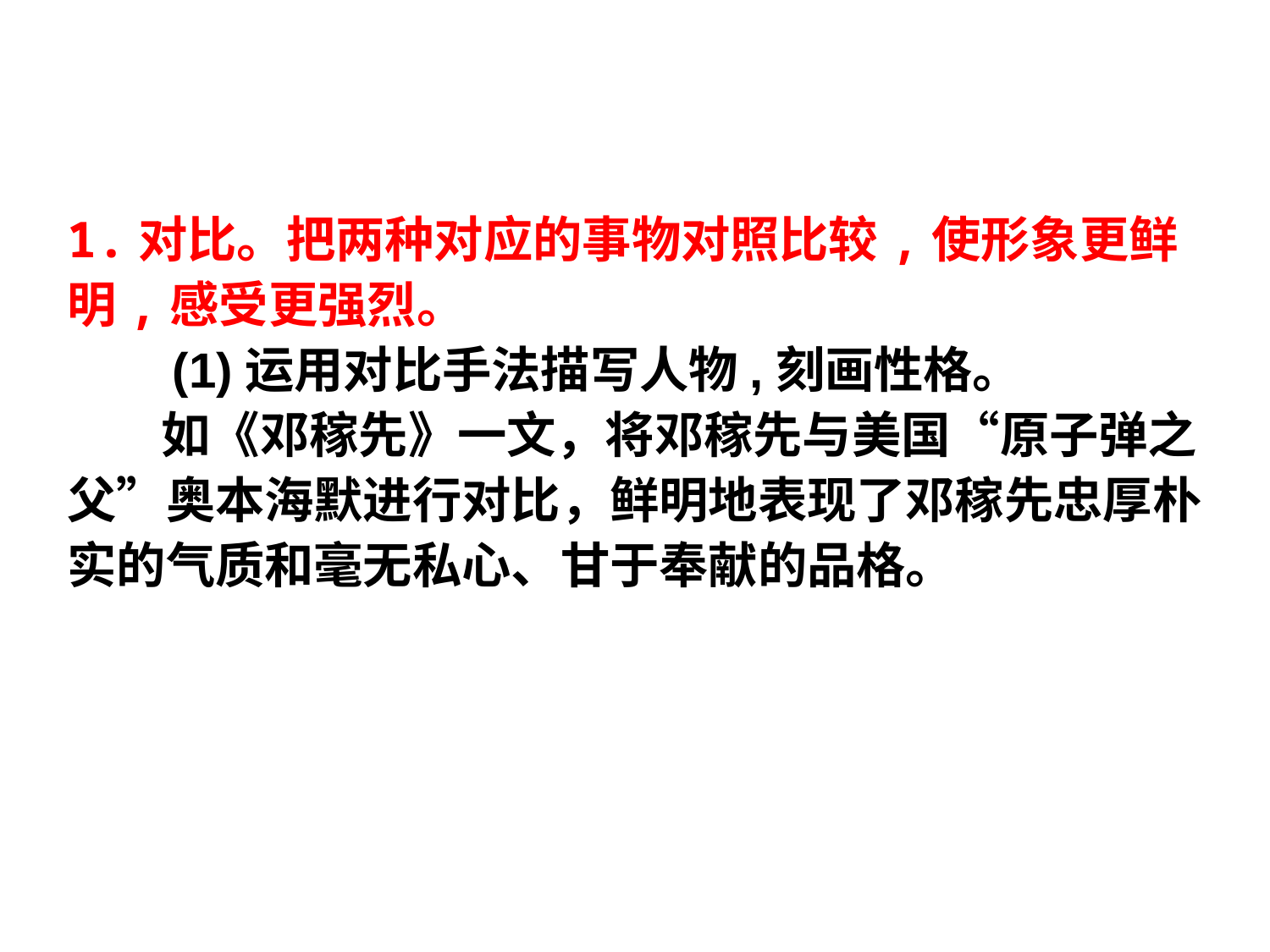

1.对比。把两种对应的事物对照比较,使形象更鲜明,感受更强烈。
　    (1)运用对比手法描写人物,刻画性格。
　    如《邓稼先》一文，将邓稼先与美国“原子弹之父”奥本海默进行对比，鲜明地表现了邓稼先忠厚朴实的气质和毫无私心、甘于奉献的品格。